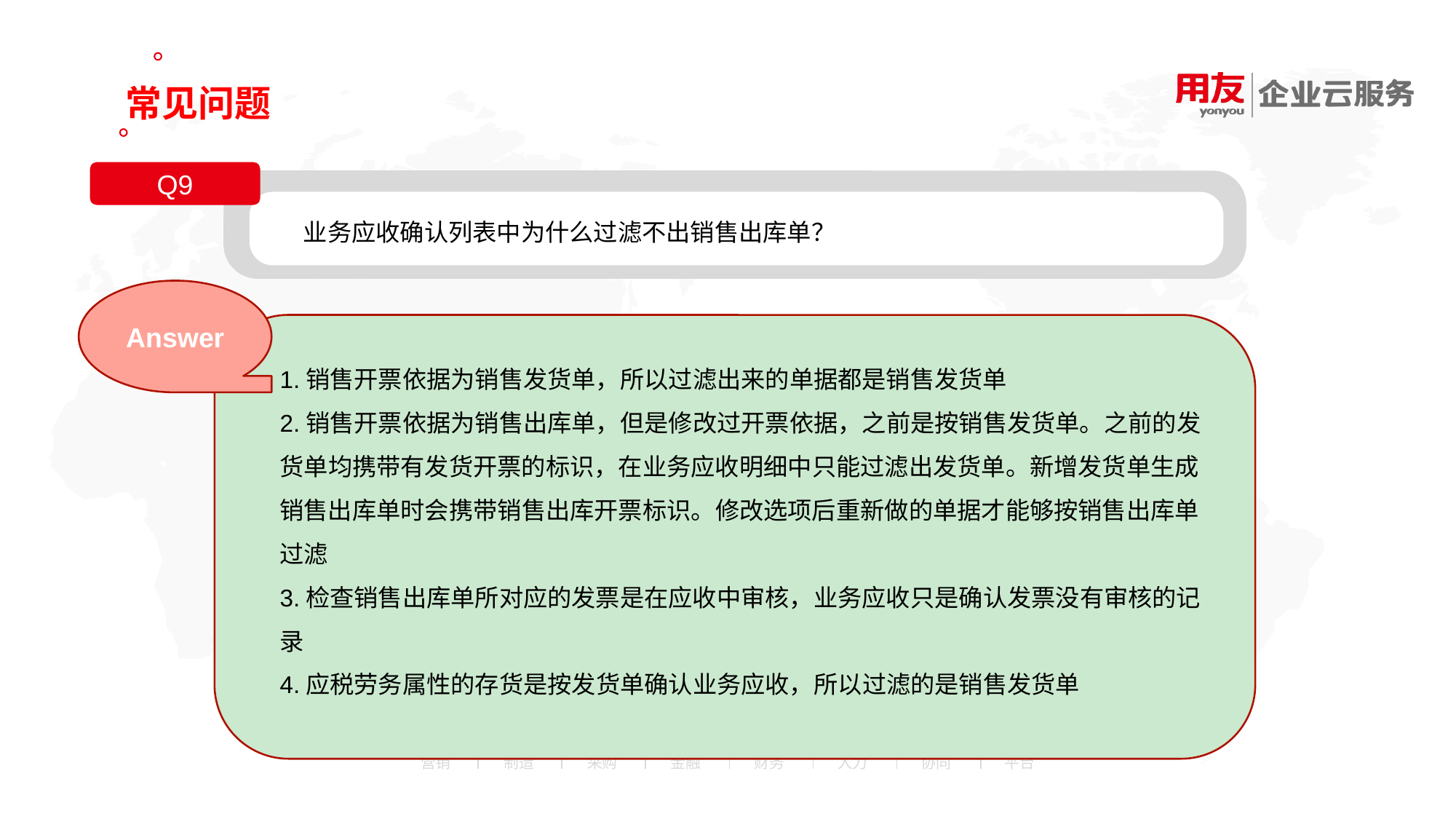

常见问题

Q9

业务应收确认列表中为什么过滤不出销售出库单？
Answer

1.销售开票依据为销售发货单，所以过滤出来的单据都是销售发货单
2.销售开票依据为销售出库单，但是修改过开票依据，之前是按销售发货单。之前的发货单均携带有发货开票的标识，在业务应收明细中只能过滤出发货单。新增发货单生成销售出库单时会携带销售出库开票标识。修改选项后重新做的单据才能够按销售出库单过滤
3.检查销售出库单所对应的发票是在应收中审核，业务应收只是确认发票没有审核的记录
4.应税劳务属性的存货是按发货单确认业务应收，所以过滤的是销售发货单